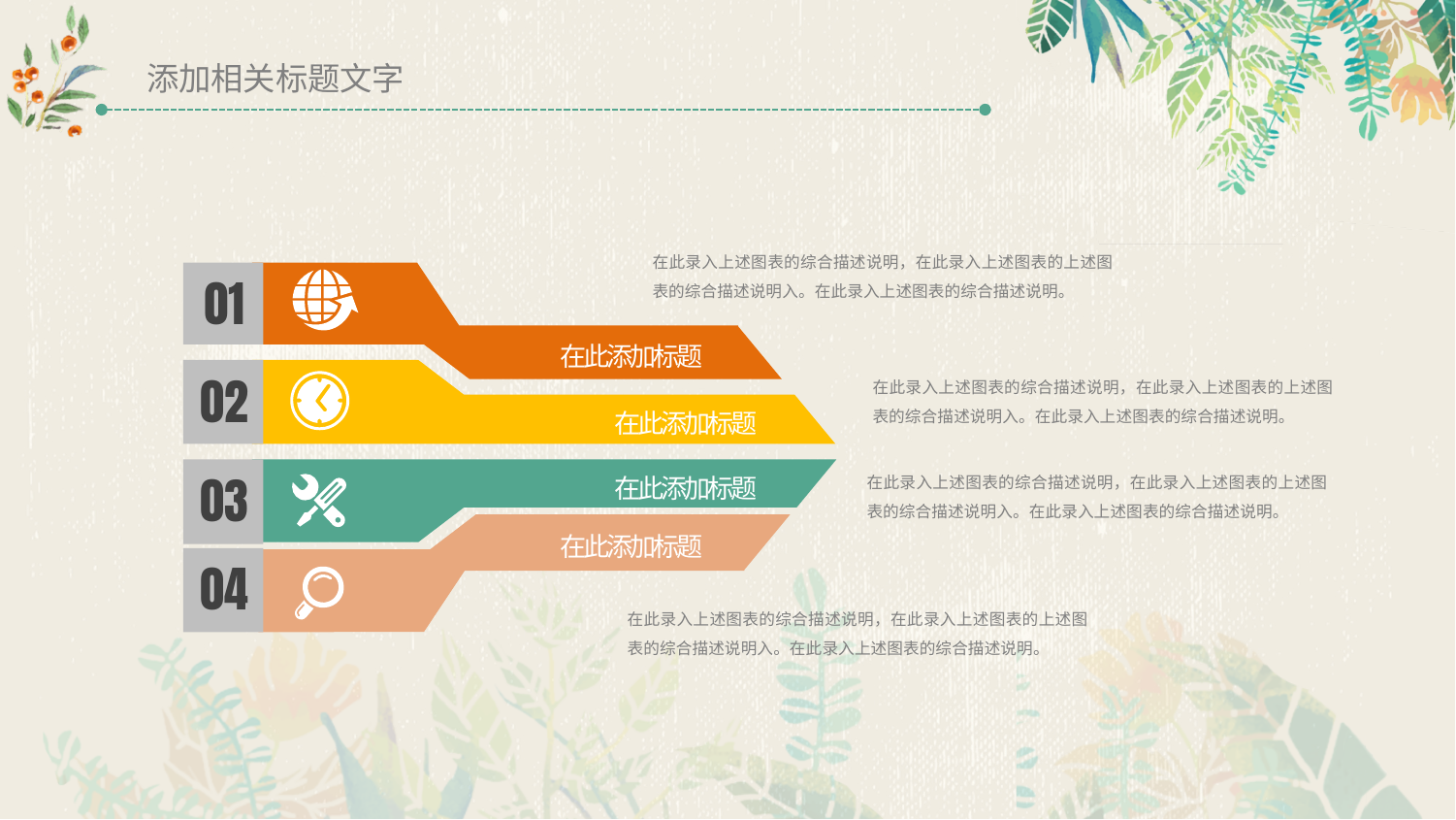

添加相关标题文字
在此录入上述图表的综合描述说明，在此录入上述图表的上述图表的综合描述说明入。在此录入上述图表的综合描述说明。

01

在此添加标题

02

在此录入上述图表的综合描述说明，在此录入上述图表的上述图表的综合描述说明入。在此录入上述图表的综合描述说明。
在此添加标题
在此添加标题
在此录入上述图表的综合描述说明，在此录入上述图表的上述图表的综合描述说明入。在此录入上述图表的综合描述说明。

03

在此添加标题

04

在此录入上述图表的综合描述说明，在此录入上述图表的上述图表的综合描述说明入。在此录入上述图表的综合描述说明。